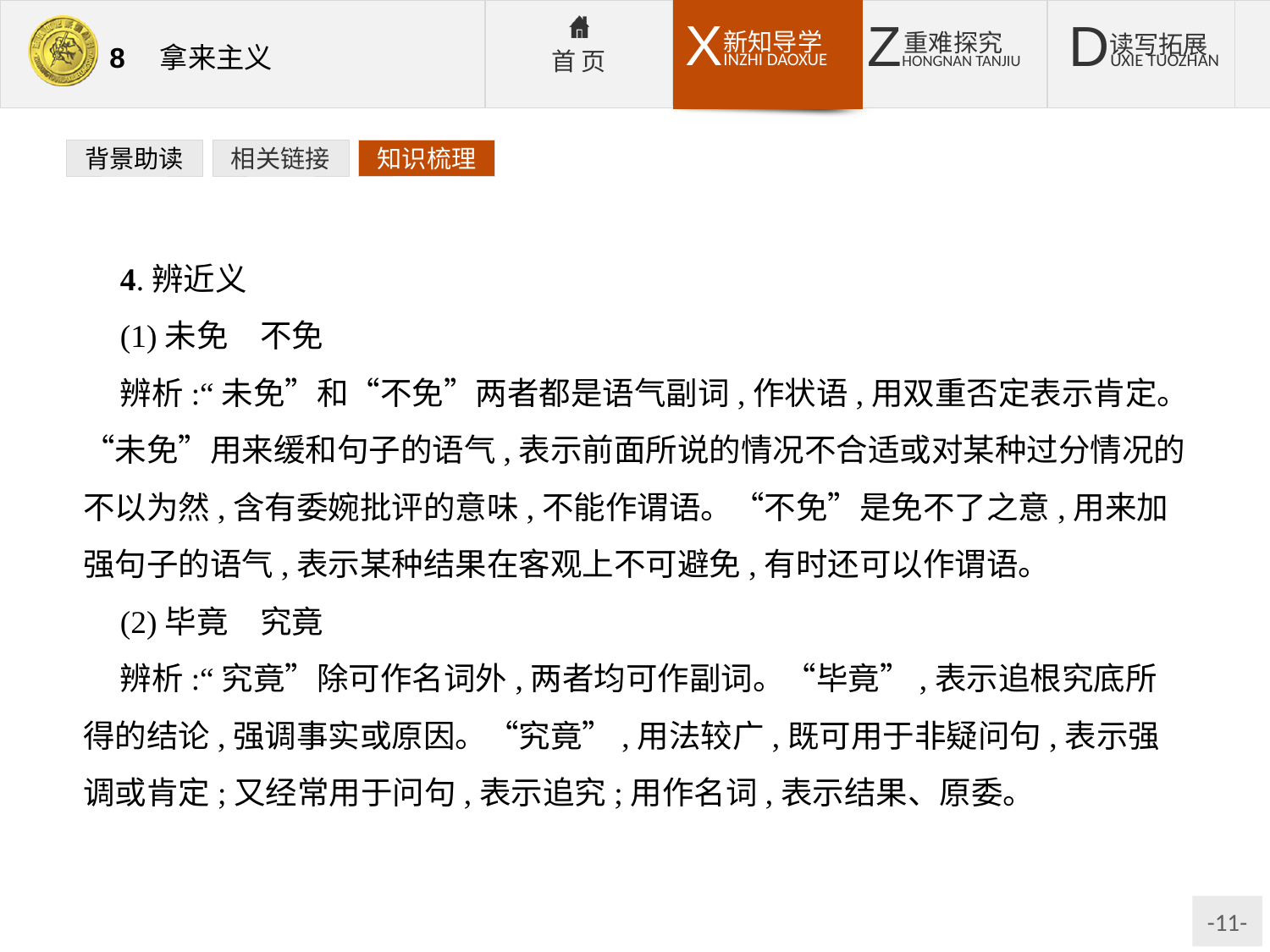

背景助读
相关链接
知识梳理
4.辨近义
(1)未免　不免
辨析:“未免”和“不免”两者都是语气副词,作状语,用双重否定表示肯定。“未免”用来缓和句子的语气,表示前面所说的情况不合适或对某种过分情况的不以为然,含有委婉批评的意味,不能作谓语。“不免”是免不了之意,用来加强句子的语气,表示某种结果在客观上不可避免,有时还可以作谓语。
(2)毕竟　究竟
辨析:“究竟”除可作名词外,两者均可作副词。“毕竟”,表示追根究底所得的结论,强调事实或原因。“究竟”,用法较广,既可用于非疑问句,表示强调或肯定;又经常用于问句,表示追究;用作名词,表示结果、原委。